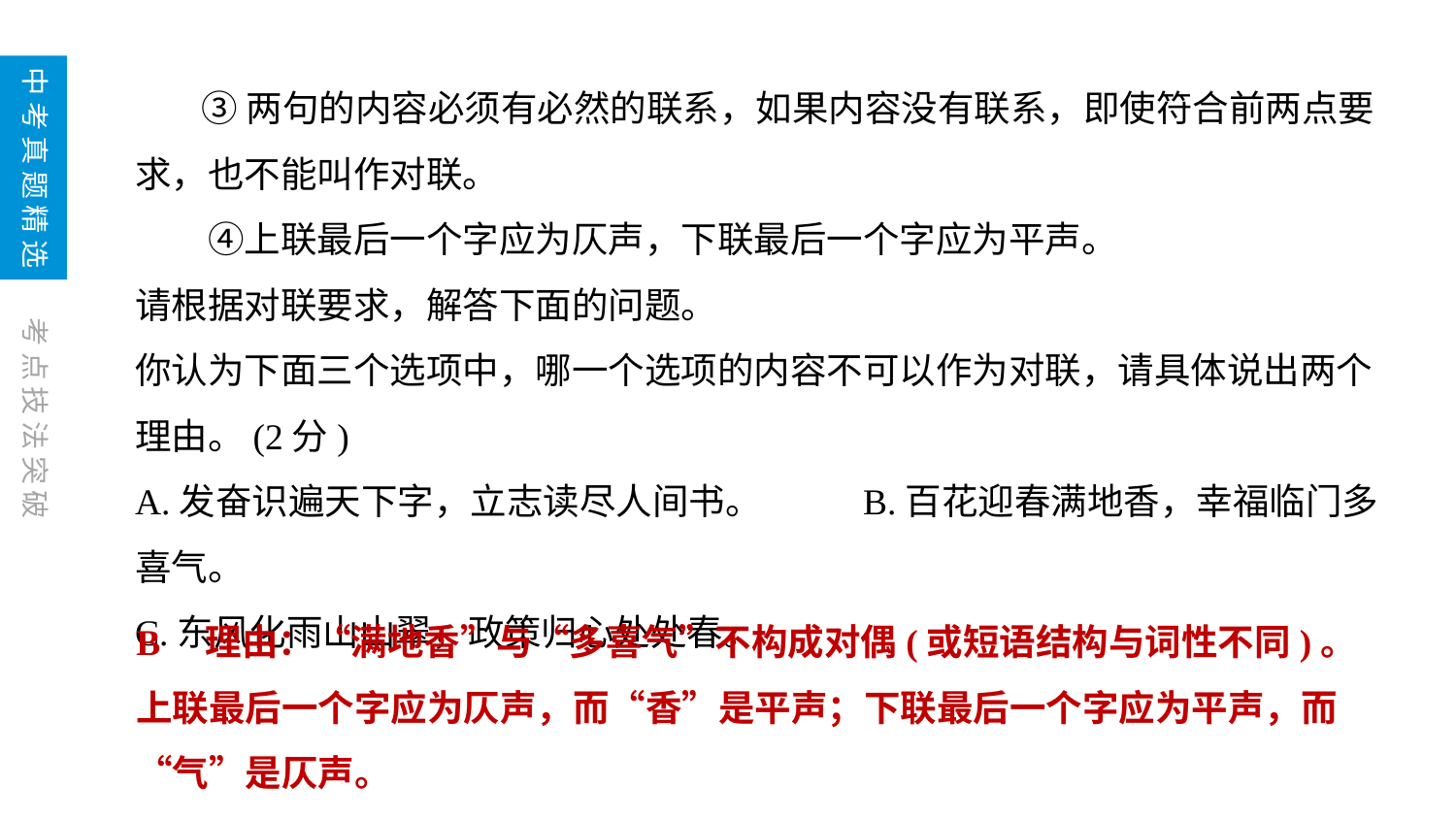

③两句的内容必须有必然的联系，如果内容没有联系，即使符合前两点要求，也不能叫作对联。
　　④上联最后一个字应为仄声，下联最后一个字应为平声。
请根据对联要求，解答下面的问题。
你认为下面三个选项中，哪一个选项的内容不可以作为对联，请具体说出两个理由。(2分)
A.发奋识遍天下字，立志读尽人间书。	B.百花迎春满地香，幸福临门多喜气。
C.东风化雨山山翠，政策归心处处春。
B　理由：“满地香”与“多喜气”不构成对偶(或短语结构与词性不同)。上联最后一个字应为仄声，而“香”是平声；下联最后一个字应为平声，而“气”是仄声。